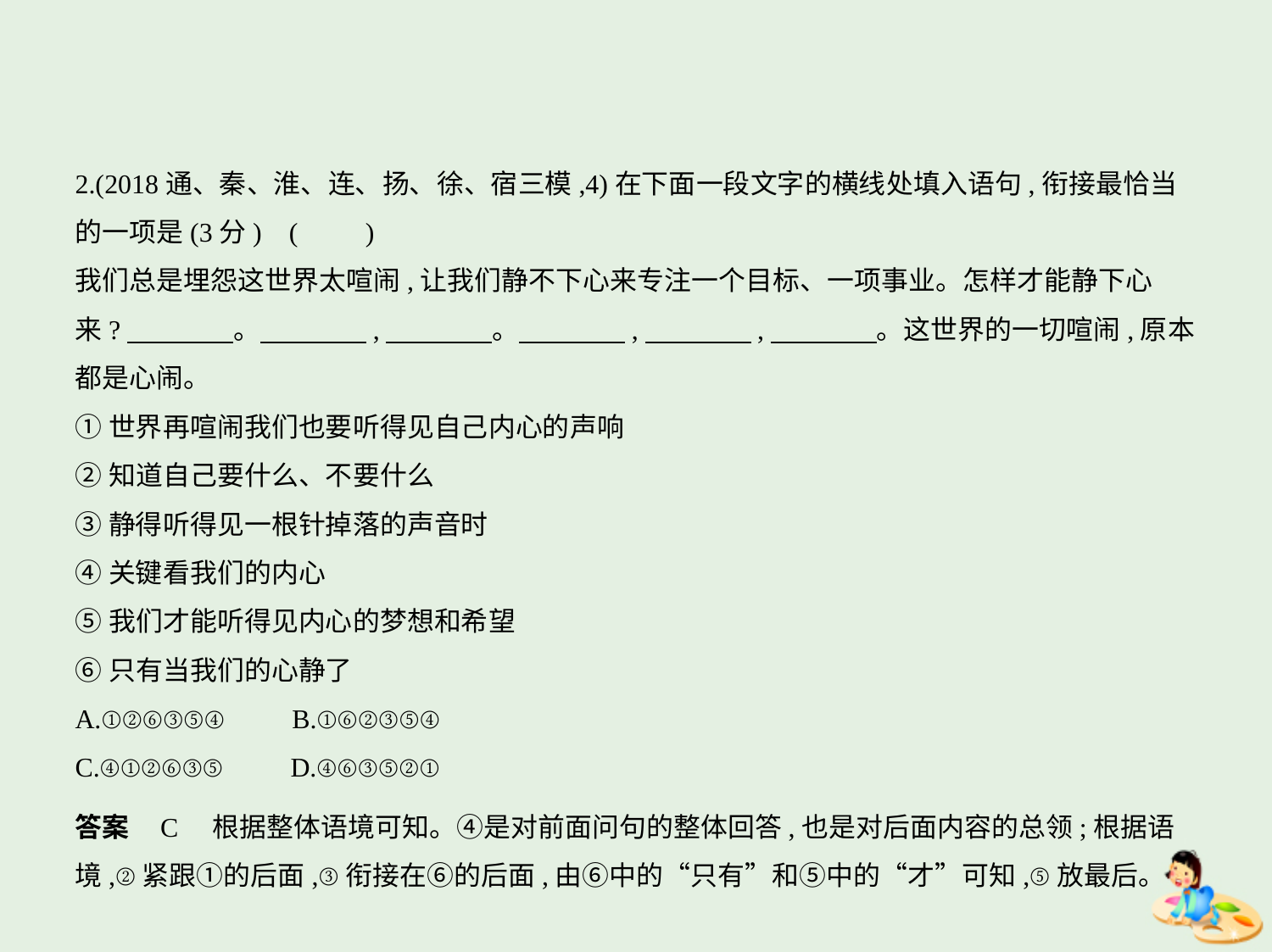

2.(2018通、秦、淮、连、扬、徐、宿三模,4)在下面一段文字的横线处填入语句,衔接最恰当
的一项是(3分) (　　)
我们总是埋怨这世界太喧闹,让我们静不下心来专注一个目标、一项事业。怎样才能静下心
来?　　　    。　　　    ,　　　    。　　　    ,　　　    ,　　　    。这世界的一切喧闹,原本
都是心闹。
①世界再喧闹我们也要听得见自己内心的声响
②知道自己要什么、不要什么
③静得听得见一根针掉落的声音时
④关键看我们的内心
⑤我们才能听得见内心的梦想和希望
⑥只有当我们的心静了
A.①②⑥③⑤④　　B.①⑥②③⑤④
C.④①②⑥③⑤　　D.④⑥③⑤②①
答案    C　根据整体语境可知。④是对前面问句的整体回答,也是对后面内容的总领;根据语
境,②紧跟①的后面,③衔接在⑥的后面,由⑥中的“只有”和⑤中的“才”可知,⑤放最后。